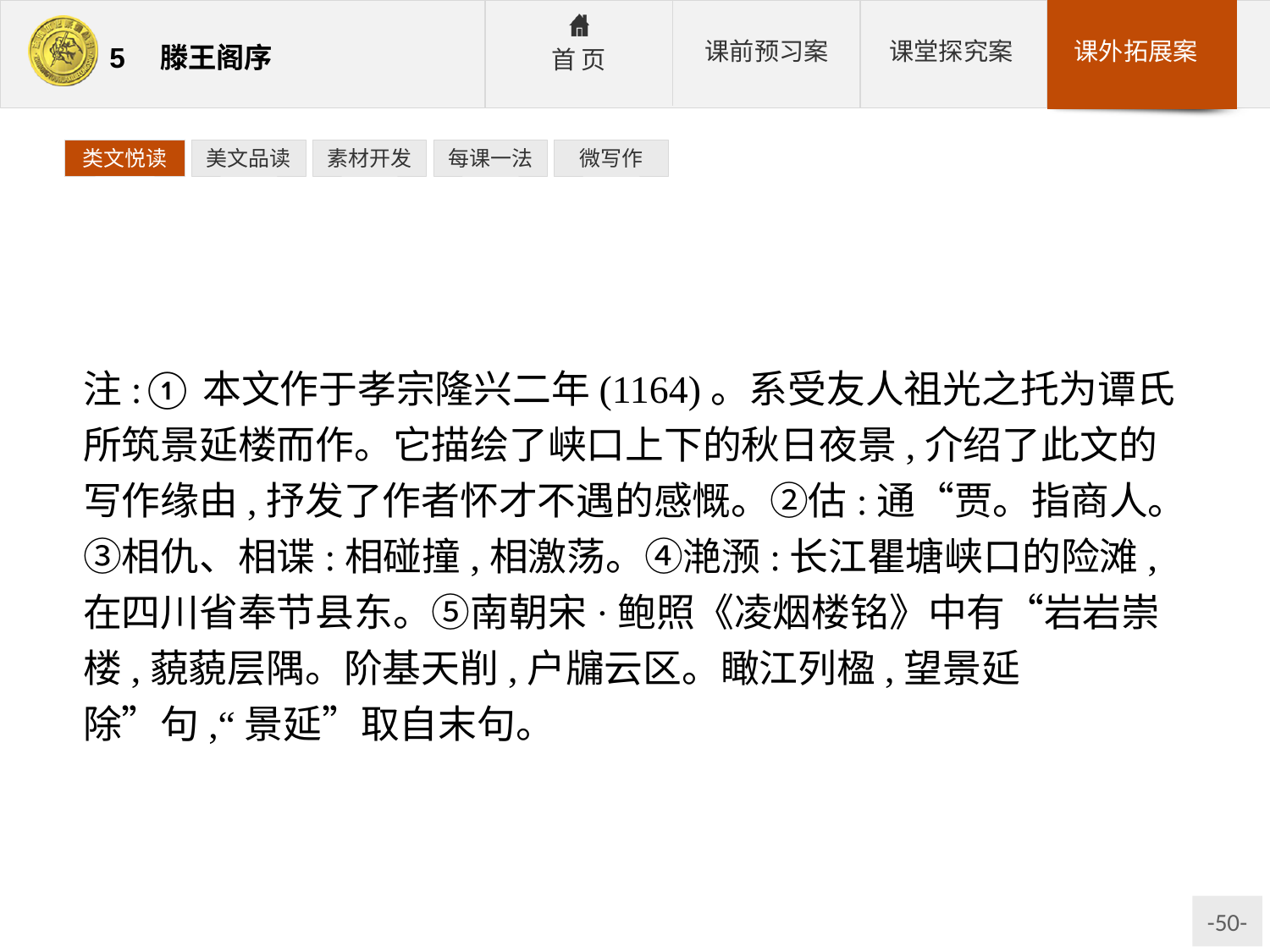

类文悦读
美文品读
素材开发
每课一法
微写作
注:①本文作于孝宗隆兴二年(1164)。系受友人祖光之托为谭氏所筑景延楼而作。它描绘了峡口上下的秋日夜景,介绍了此文的写作缘由,抒发了作者怀才不遇的感慨。②估:通“贾。指商人。③相仇、相谍:相碰撞,相激荡。④滟滪:长江瞿塘峡口的险滩,在四川省奉节县东。⑤南朝宋·鲍照《凌烟楼铭》中有“岩岩崇楼,藐藐层隅。阶基天削,户牖云区。瞰江列楹,望景延除”句,“景延”取自末句。